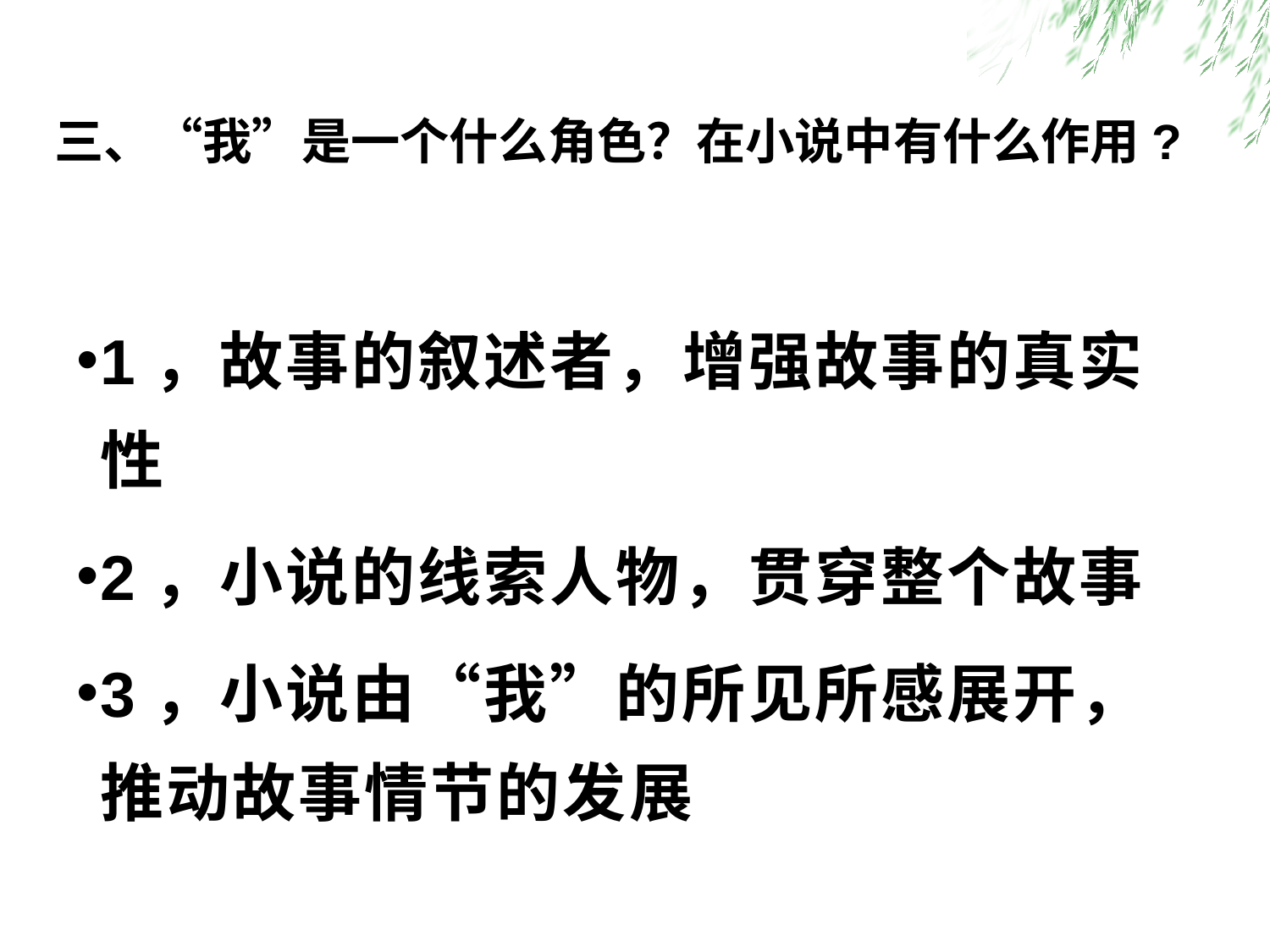

三、“我”是一个什么角色？在小说中有什么作用?
1，故事的叙述者，增强故事的真实性
2，小说的线索人物，贯穿整个故事
3，小说由“我”的所见所感展开，推动故事情节的发展